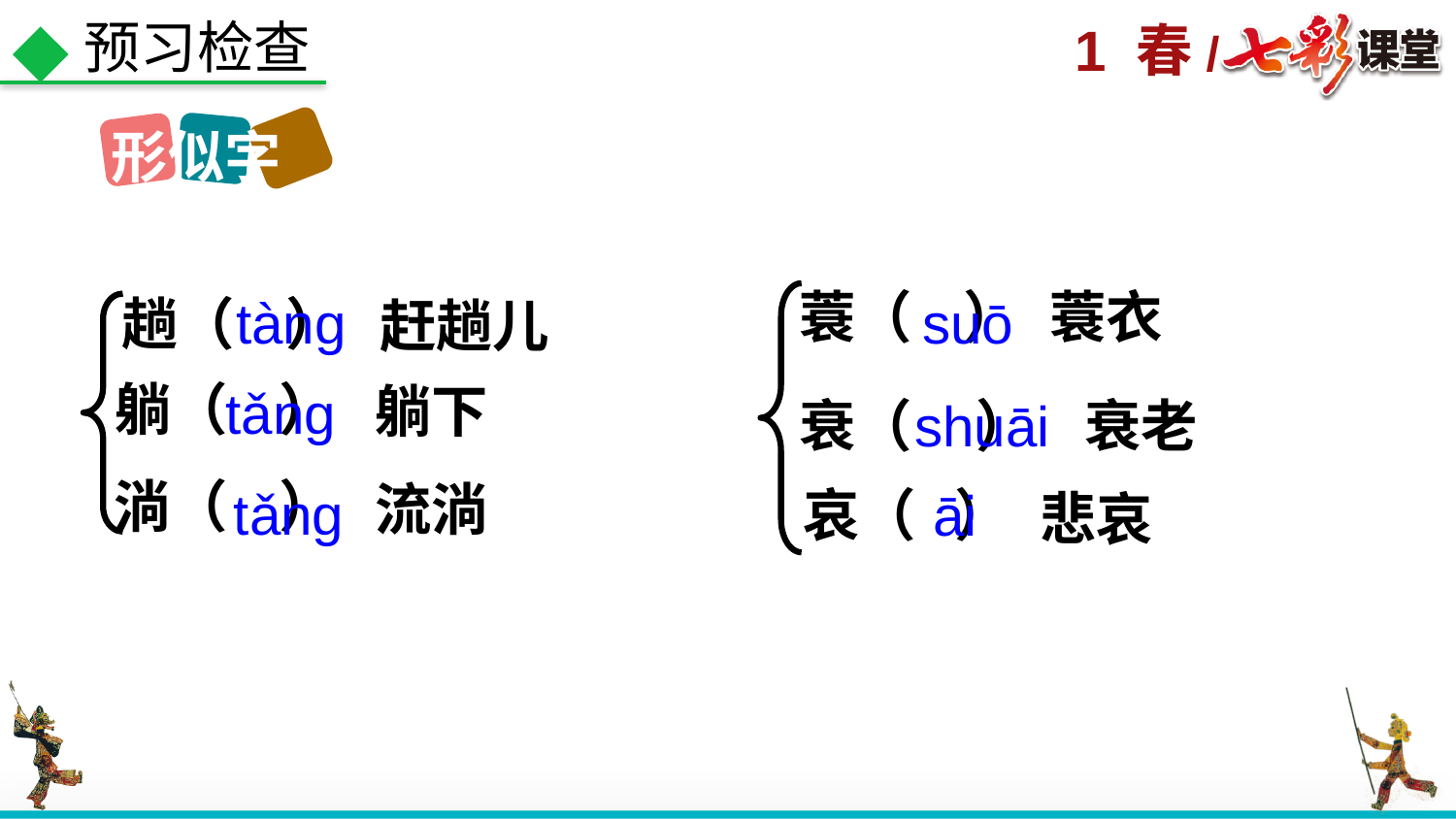

预习检查

形似字

蓑（    ）
蓑衣
tàng
suō
趟（    ）
赶趟儿

躺（    ）
躺下
tǎng
shuāi
衰（     ）
衰老
淌（    ）
流淌
tǎng
哀（   ）
āi
悲哀